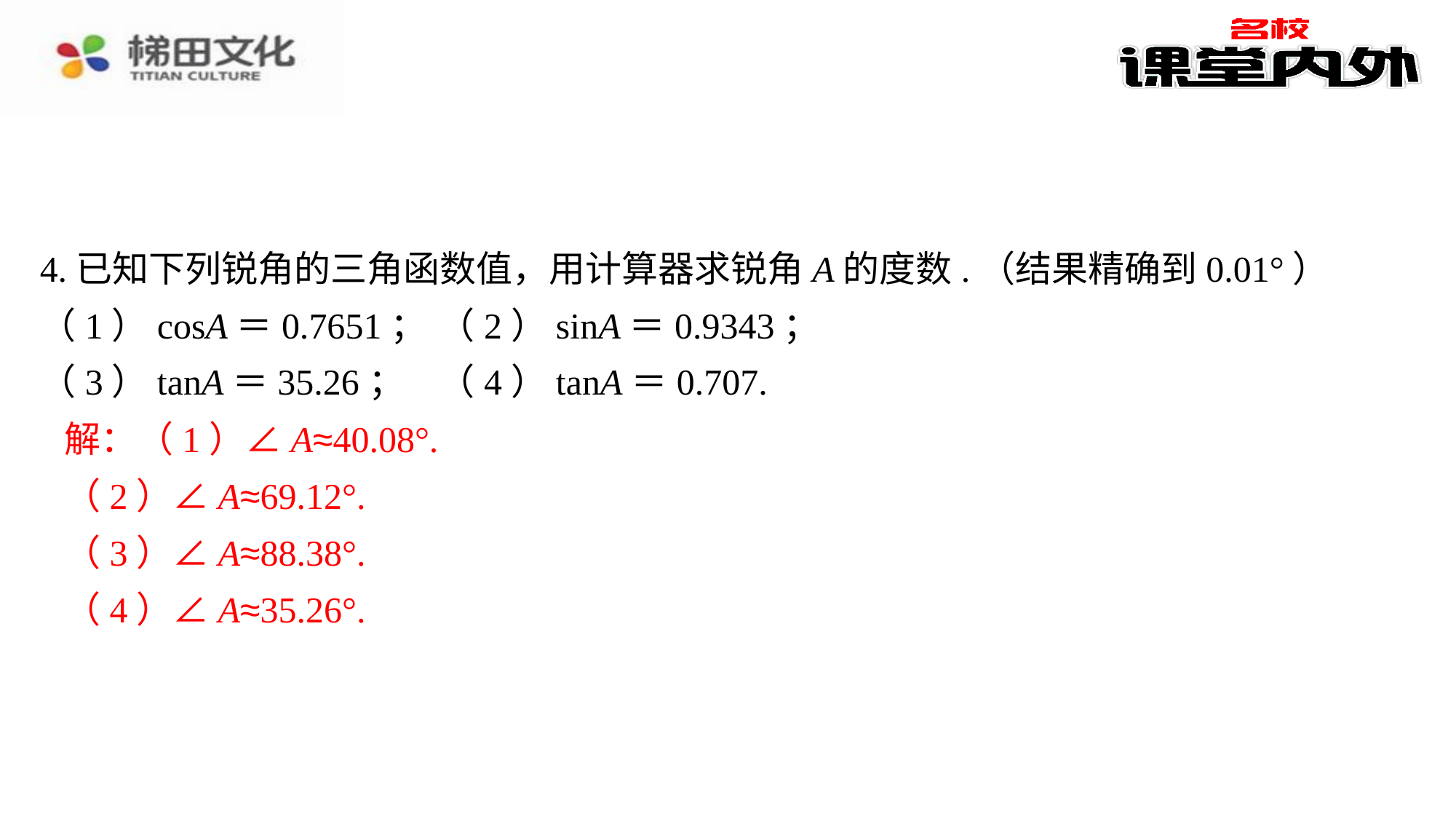

4.已知下列锐角的三角函数值，用计算器求锐角A的度数.（结果精确到0.01°）
（1）cosA＝0.7651；	（2）sinA＝0.9343；
（3）tanA＝35.26；	（4）tanA＝0.707.
解：（1）∠A≈40.08°.⁠
（2）∠A≈69.12°.⁠
（3）∠A≈88.38°.⁠
（4）∠A≈35.26°.⁠
解：（1）∠A≈40.08°.
（2）∠A≈69.12°.
（3）∠A≈88.38°.
（4）∠A≈35.26°.